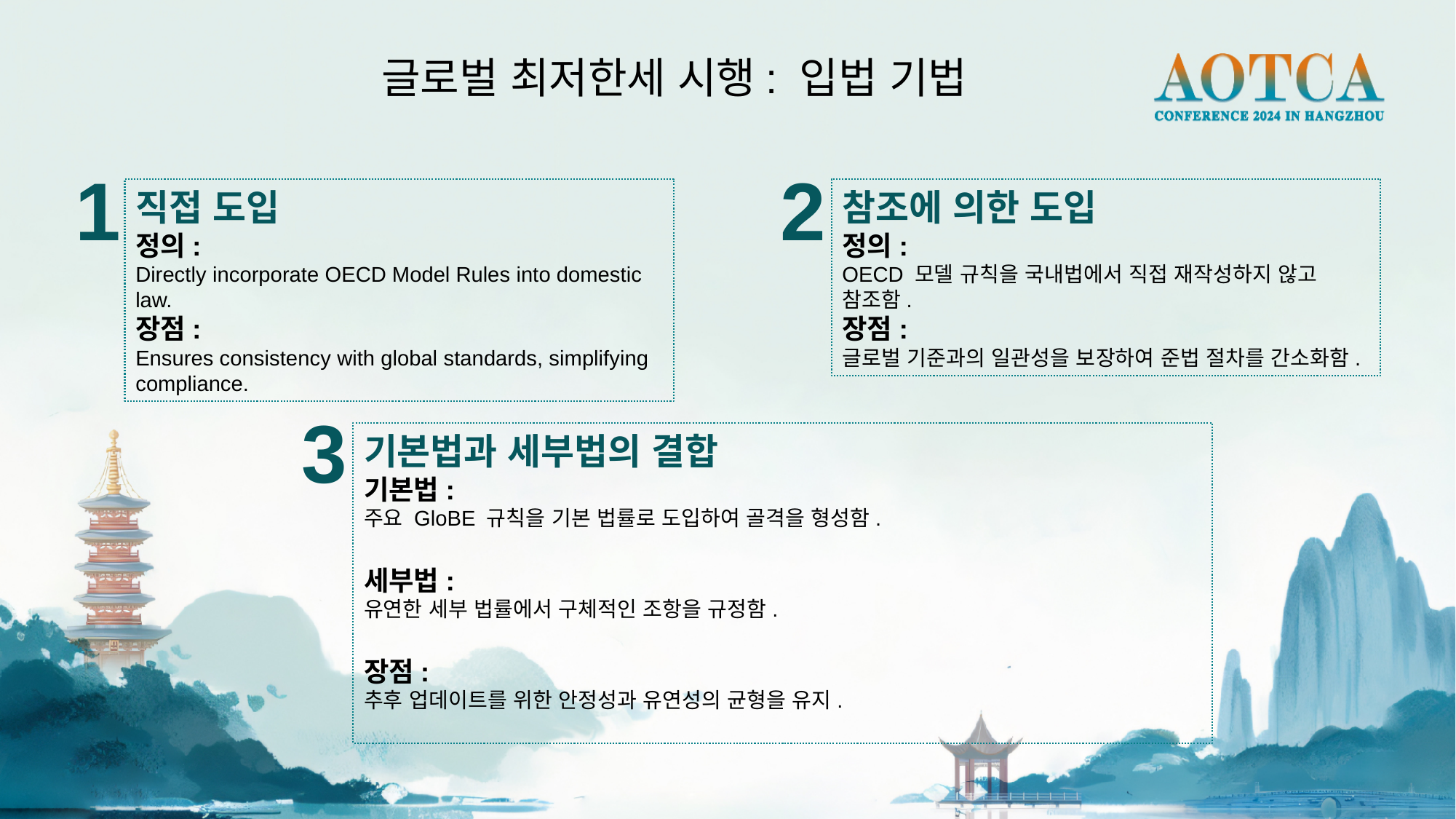

글로벌 최저한세 시행: 입법 기법
1
2
직접 도입
정의:
Directly incorporate OECD Model Rules into domestic law.
장점:
Ensures consistency with global standards, simplifying compliance.
참조에 의한 도입
정의:
OECD 모델 규칙을 국내법에서 직접 재작성하지 않고 참조함.
장점:
글로벌 기준과의 일관성을 보장하여 준법 절차를 간소화함.
3
기본법과 세부법의 결합
기본법:
주요 GloBE 규칙을 기본 법률로 도입하여 골격을 형성함.

세부법:
유연한 세부 법률에서 구체적인 조항을 규정함.

장점:
추후 업데이트를 위한 안정성과 유연성의 균형을 유지.